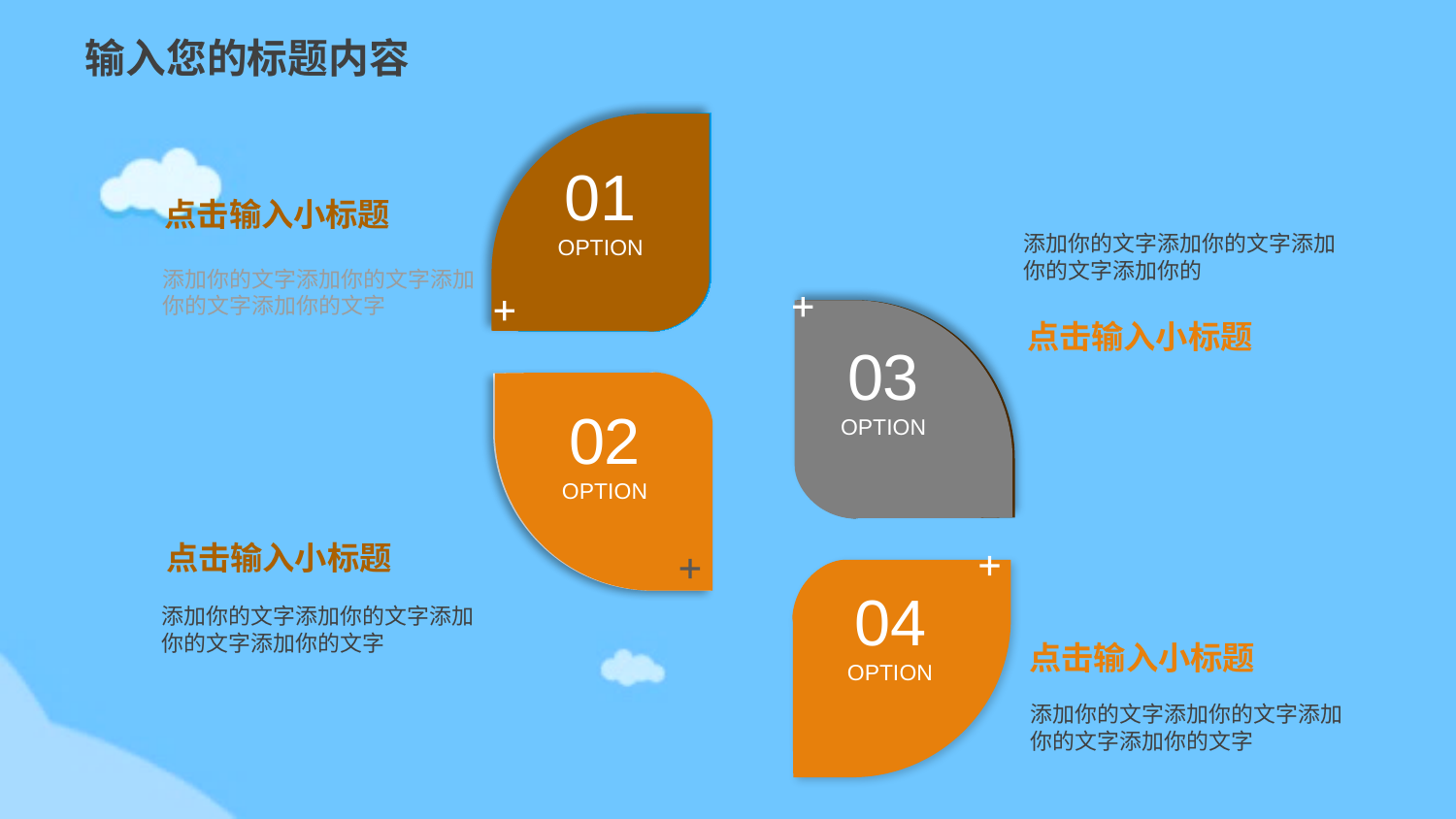

输入您的标题内容

01
OPTION

点击输入小标题
添加你的文字添加你的文字添加你的文字添加你的文字
添加你的文字添加你的文字添加你的文字添加你的
点击输入小标题

03
OPTION

02
OPTION

点击输入小标题
添加你的文字添加你的文字添加你的文字添加你的文字

04
OPTION

点击输入小标题
添加你的文字添加你的文字添加你的文字添加你的文字